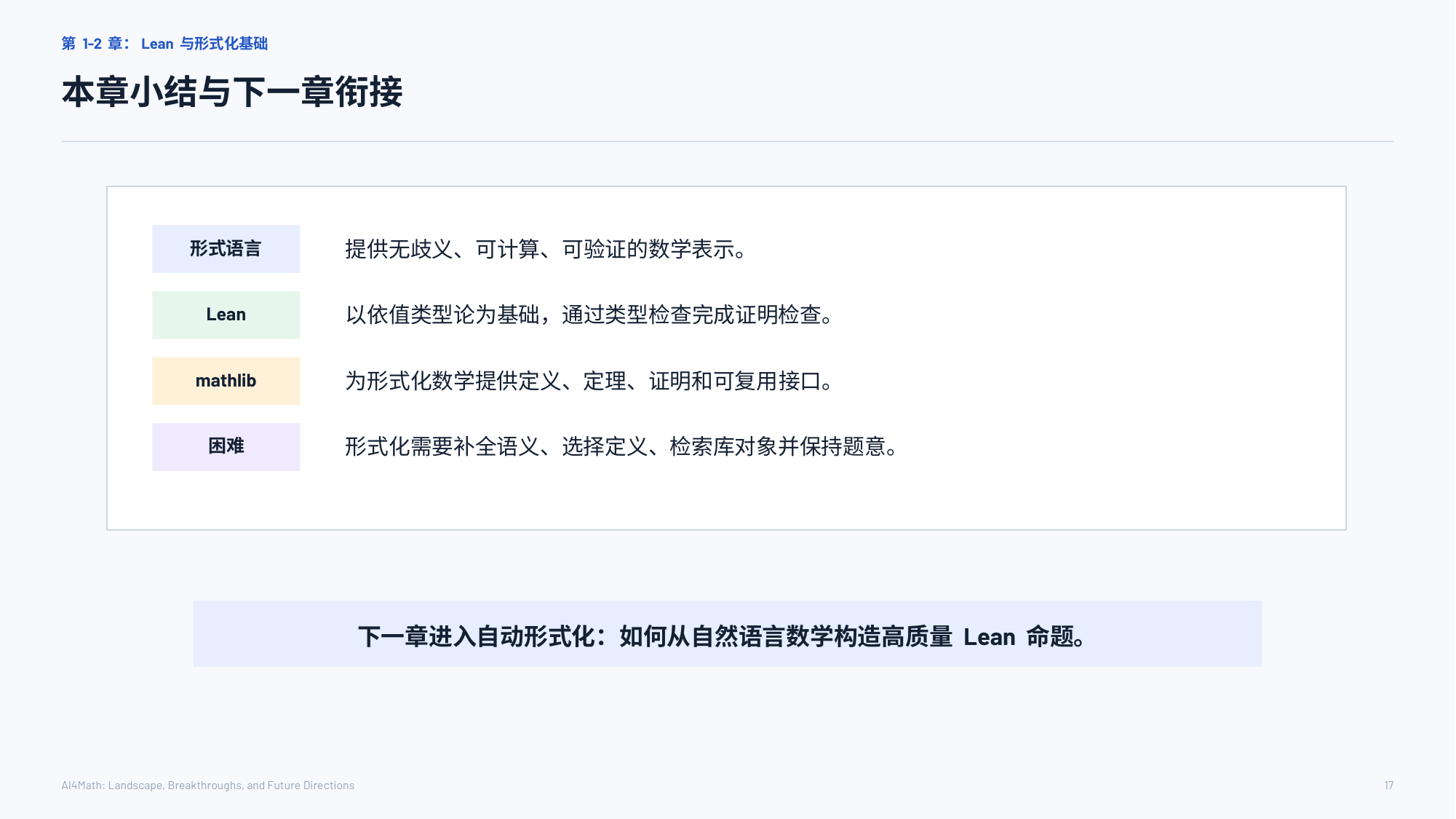

第 1-2 章：Lean 与形式化基础
本章小结与下一章衔接

提供无歧义、可计算、可验证的数学表示。
形式语言

以依值类型论为基础，通过类型检查完成证明检查。
Lean

为形式化数学提供定义、定理、证明和可复用接口。
mathlib

形式化需要补全语义、选择定义、检索库对象并保持题意。
困难

下一章进入自动形式化：如何从自然语言数学构造高质量 Lean 命题。
AI4Math: Landscape, Breakthroughs, and Future Directions
17